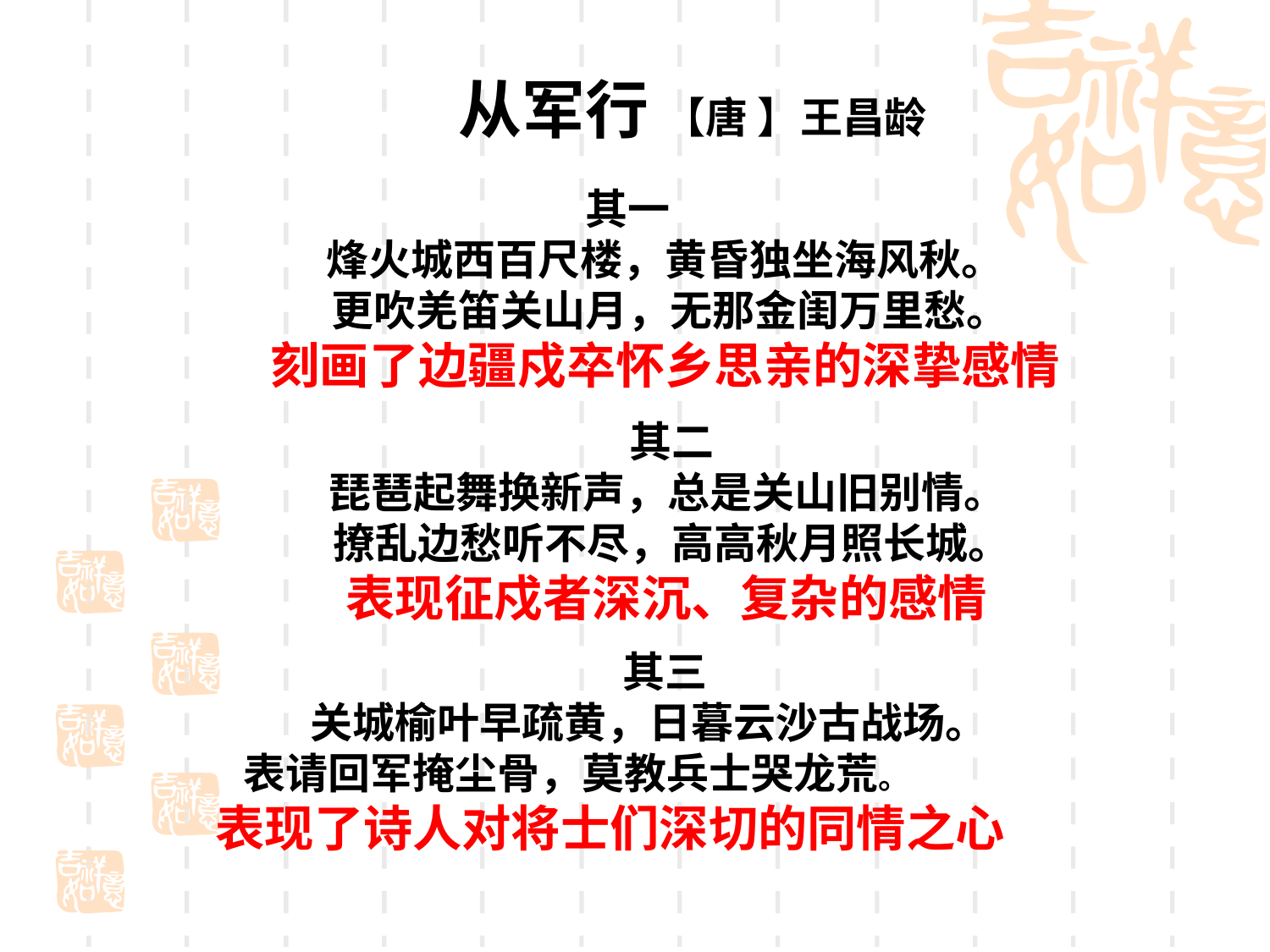

从军行 【唐 】王昌龄
其一
烽火城西百尺楼，黄昏独坐海风秋。
更吹羌笛关山月，无那金闺万里愁。
刻画了边疆戍卒怀乡思亲的深挚感情
其二
琵琶起舞换新声，总是关山旧别情。
撩乱边愁听不尽，高高秋月照长城。
表现征戍者深沉、复杂的感情
其三
                关城榆叶早疏黄，日暮云沙古战场。
         表请回军掩尘骨，莫教兵士哭龙荒。
     表现了诗人对将士们深切的同情之心